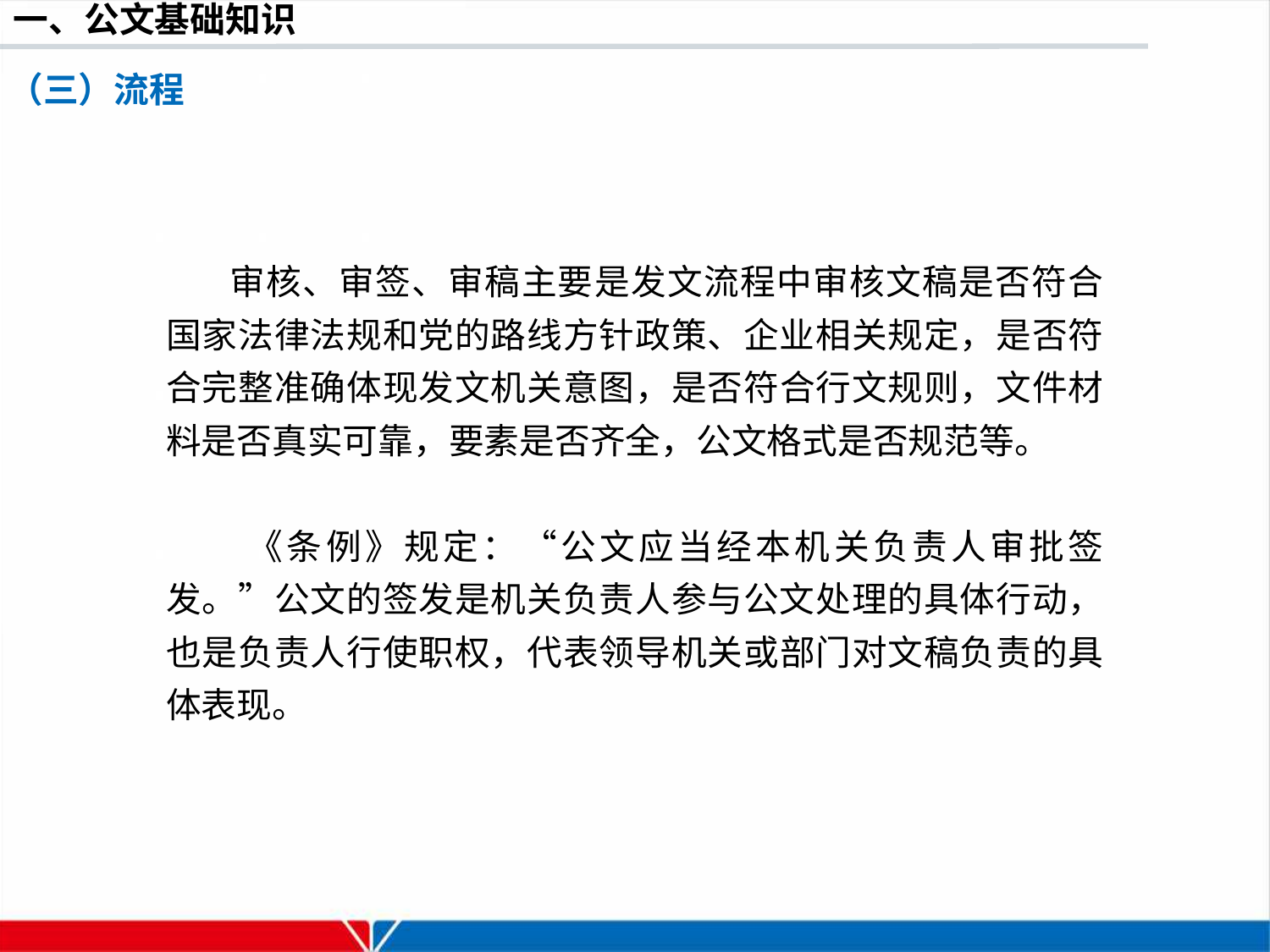

（三）流程
      审核、审签、审稿主要是发文流程中审核文稿是否符合国家法律法规和党的路线方针政策、企业相关规定，是否符合完整准确体现发文机关意图，是否符合行文规则，文件材料是否真实可靠，要素是否齐全，公文格式是否规范等。

      《条例》规定：“公文应当经本机关负责人审批签发。”公文的签发是机关负责人参与公文处理的具体行动，也是负责人行使职权，代表领导机关或部门对文稿负责的具体表现。